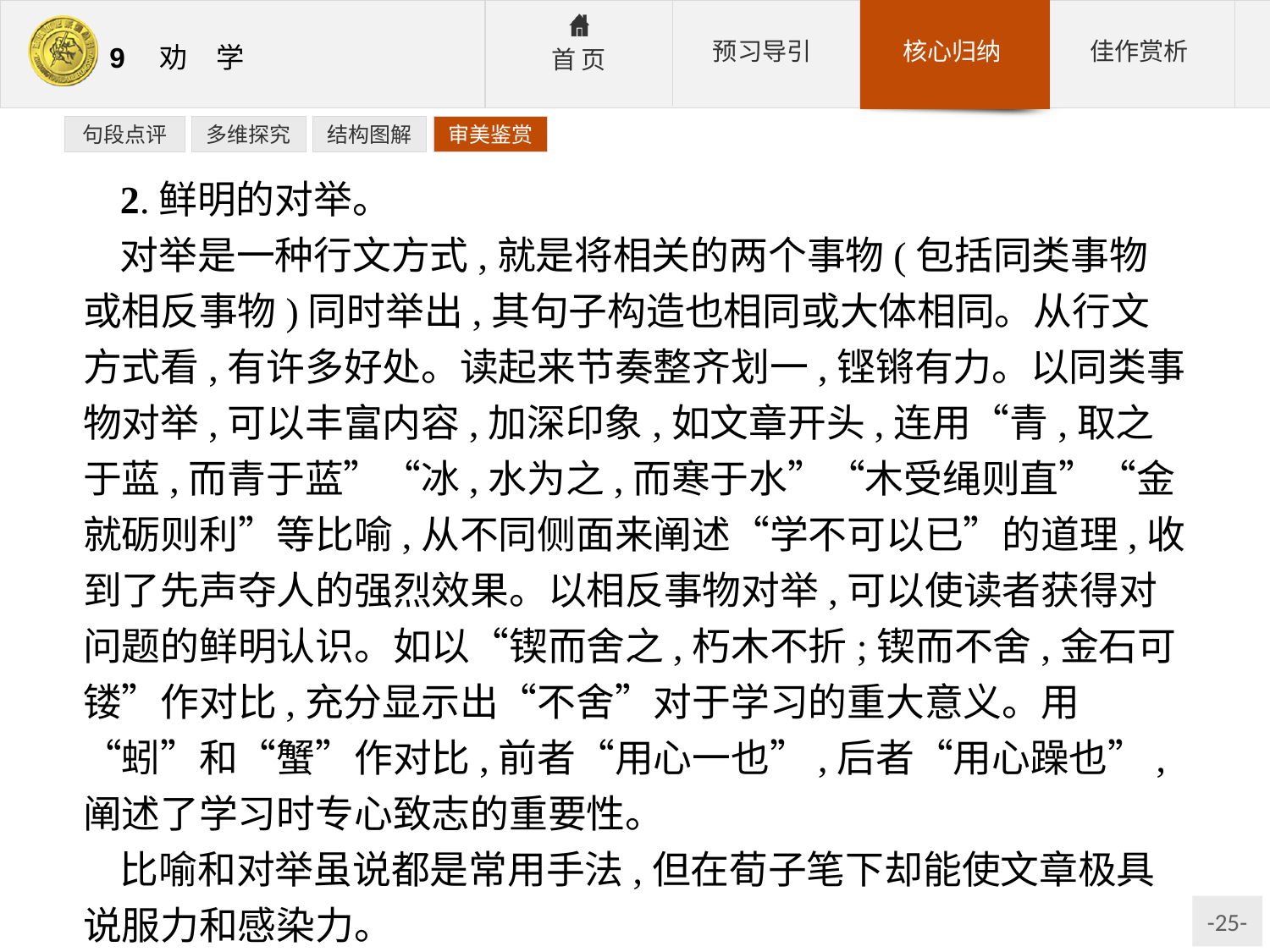

句段点评
多维探究
结构图解
审美鉴赏
2.鲜明的对举。
对举是一种行文方式,就是将相关的两个事物(包括同类事物或相反事物)同时举出,其句子构造也相同或大体相同。从行文方式看,有许多好处。读起来节奏整齐划一,铿锵有力。以同类事物对举,可以丰富内容,加深印象,如文章开头,连用“青,取之于蓝,而青于蓝”“冰,水为之,而寒于水”“木受绳则直”“金就砺则利”等比喻,从不同侧面来阐述“学不可以已”的道理,收到了先声夺人的强烈效果。以相反事物对举,可以使读者获得对问题的鲜明认识。如以“锲而舍之,朽木不折;锲而不舍,金石可镂”作对比,充分显示出“不舍”对于学习的重大意义。用“蚓”和“蟹”作对比,前者“用心一也”,后者“用心躁也”,阐述了学习时专心致志的重要性。
比喻和对举虽说都是常用手法,但在荀子笔下却能使文章极具说服力和感染力。